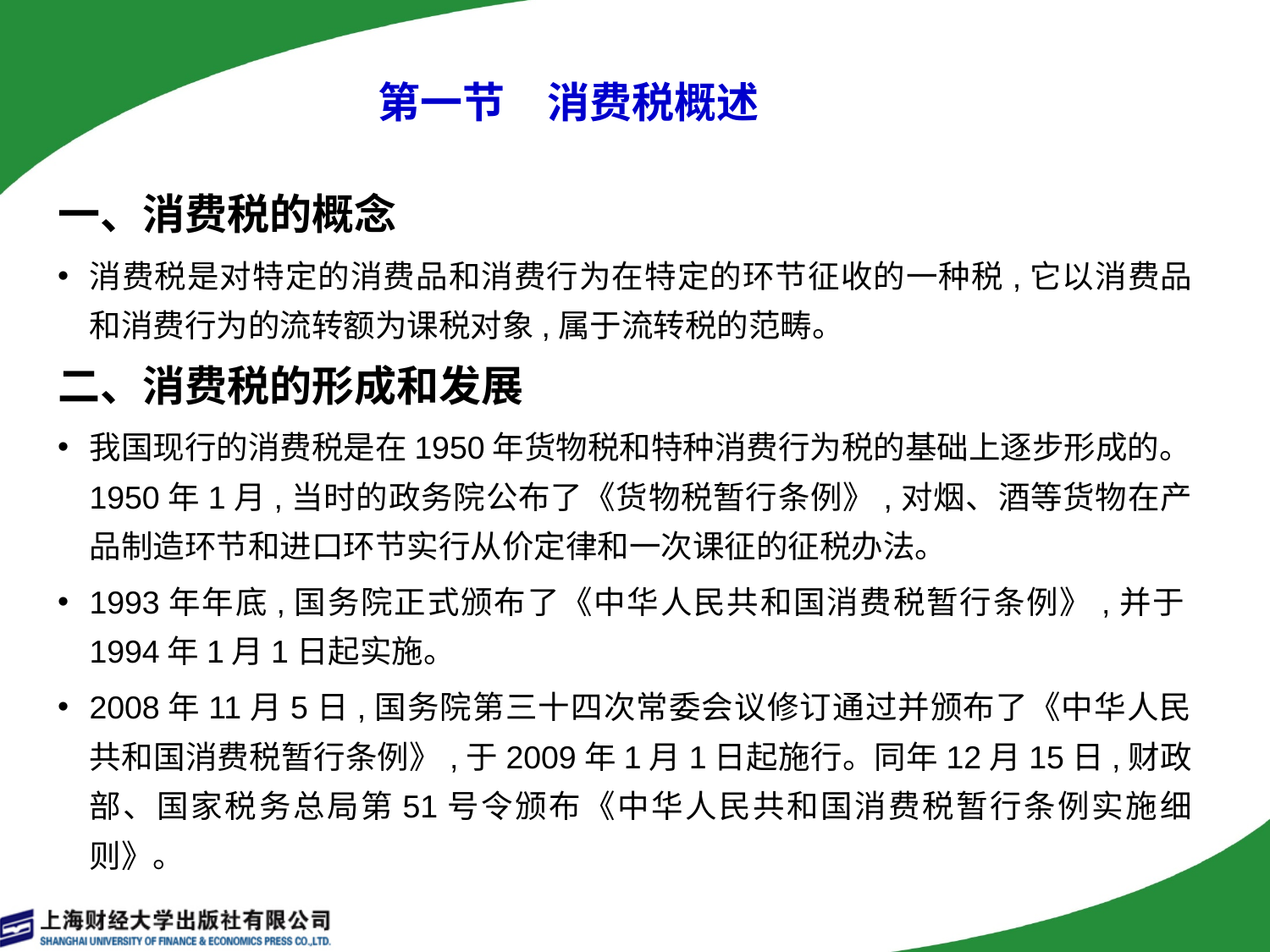

# 第一节　消费税概述
一、消费税的概念
消费税是对特定的消费品和消费行为在特定的环节征收的一种税,它以消费品和消费行为的流转额为课税对象,属于流转税的范畴。
二、消费税的形成和发展
我国现行的消费税是在1950年货物税和特种消费行为税的基础上逐步形成的。1950年1月,当时的政务院公布了《货物税暂行条例》,对烟、酒等货物在产品制造环节和进口环节实行从价定律和一次课征的征税办法。
1993年年底,国务院正式颁布了《中华人民共和国消费税暂行条例》,并于1994年1月1日起实施。
2008年11月5日,国务院第三十四次常委会议修订通过并颁布了《中华人民共和国消费税暂行条例》,于2009年1月1日起施行。同年12月15日,财政部、国家税务总局第51号令颁布《中华人民共和国消费税暂行条例实施细则》。